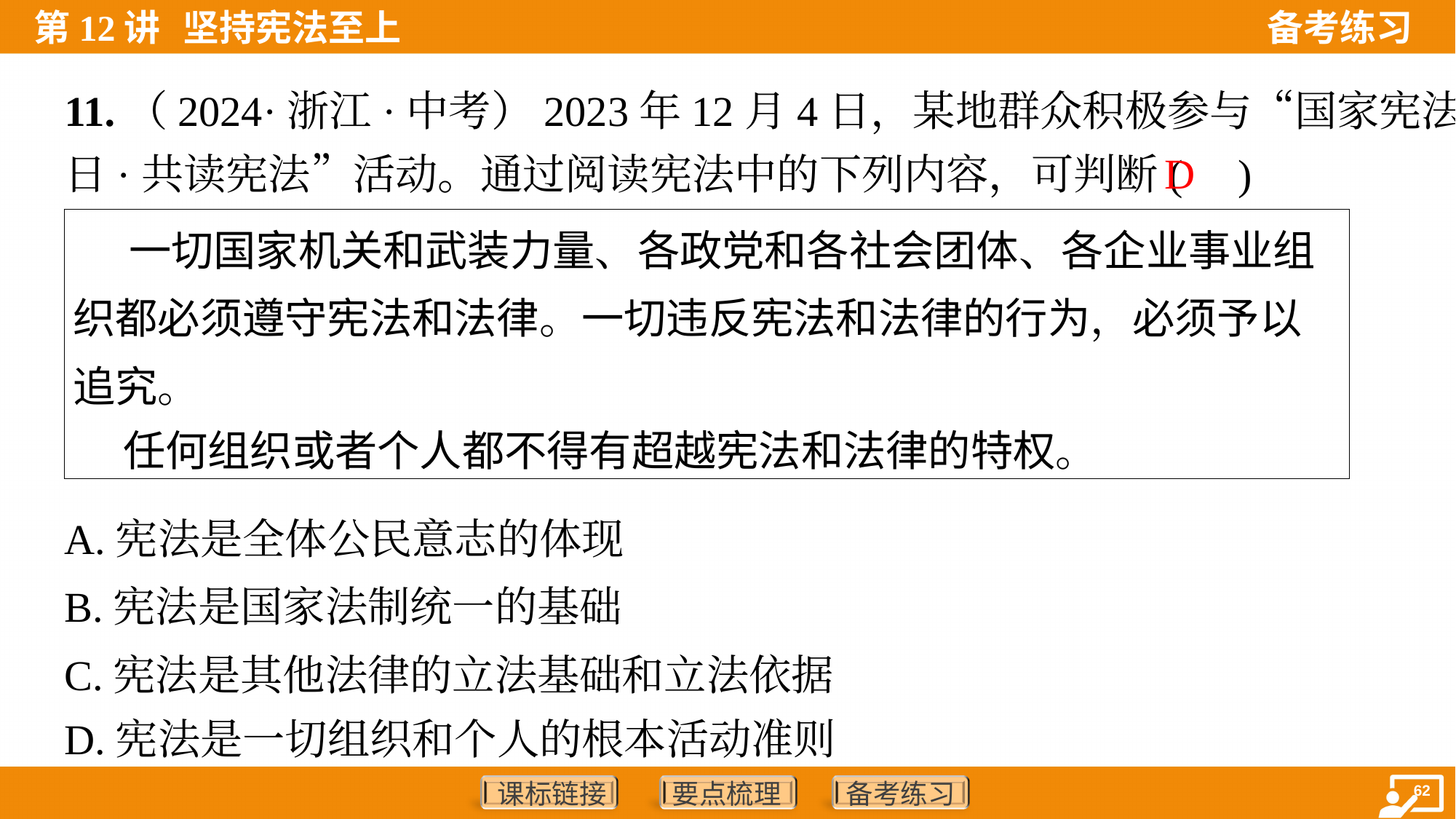

11.（2024·浙江·中考）2023年12月4日，某地群众积极参与“国家宪法
日·共读宪法”活动。通过阅读宪法中的下列内容，可判断(     )
D
| 一切国家机关和武装力量、各政党和各社会团体、各企业事业组织都必须遵守宪法和法律。一切违反宪法和法律的行为，必须予以追究。 任何组织或者个人都不得有超越宪法和法律的特权。 |
| --- |
A.宪法是全体公民意志的体现
B.宪法是国家法制统一的基础
C.宪法是其他法律的立法基础和立法依据
D.宪法是一切组织和个人的根本活动准则